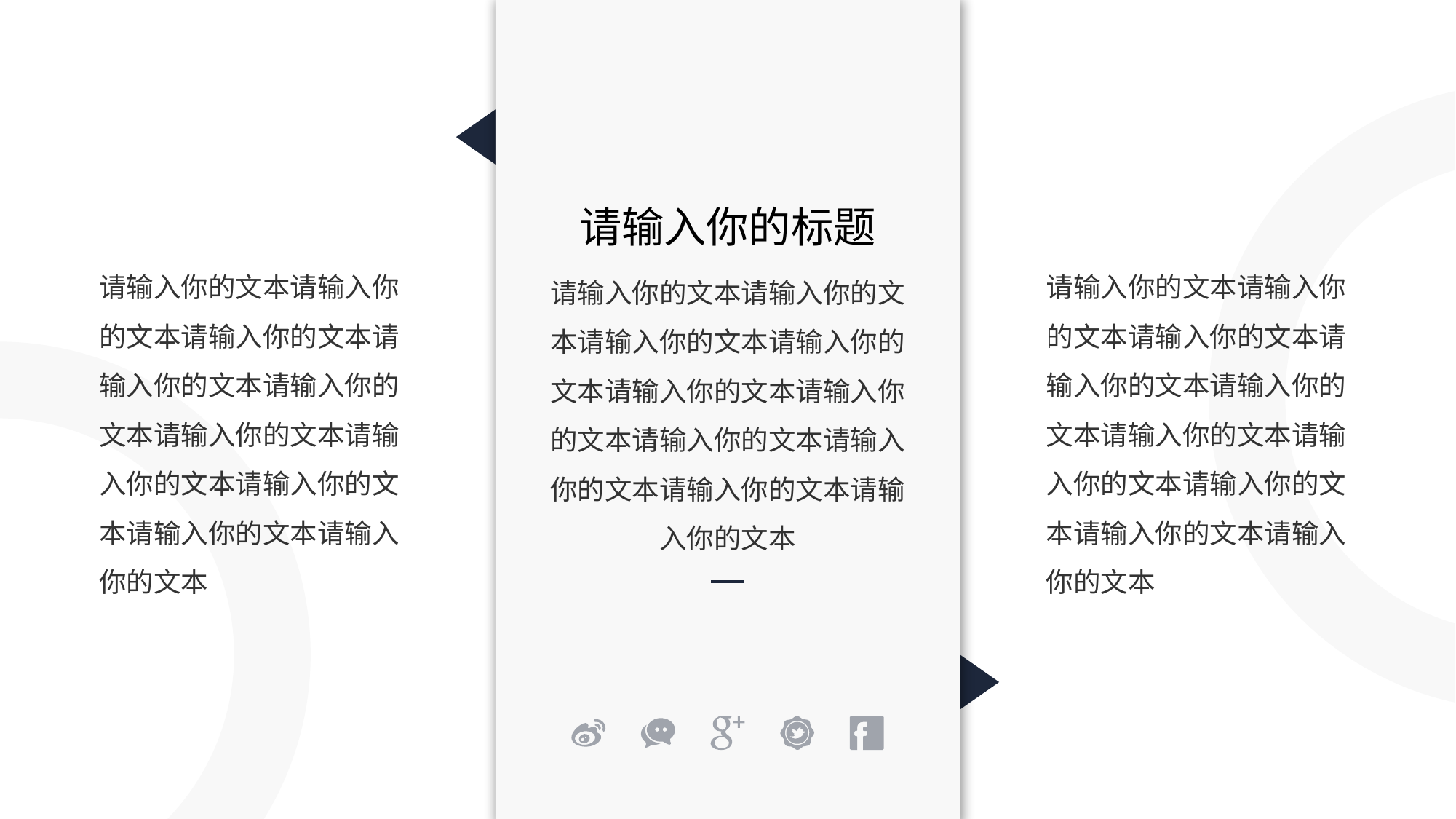

请输入你的标题
请输入你的文本请输入你的文本请输入你的文本请输入你的文本请输入你的文本请输入你的文本请输入你的文本请输入你的文本请输入你的文本请输入你的文本
请输入你的文本请输入你的文本请输入你的文本请输入你的文本请输入你的文本请输入你的文本请输入你的文本请输入你的文本请输入你的文本请输入你的文本
请输入你的文本请输入你的文本请输入你的文本请输入你的文本请输入你的文本请输入你的文本请输入你的文本请输入你的文本请输入你的文本请输入你的文本